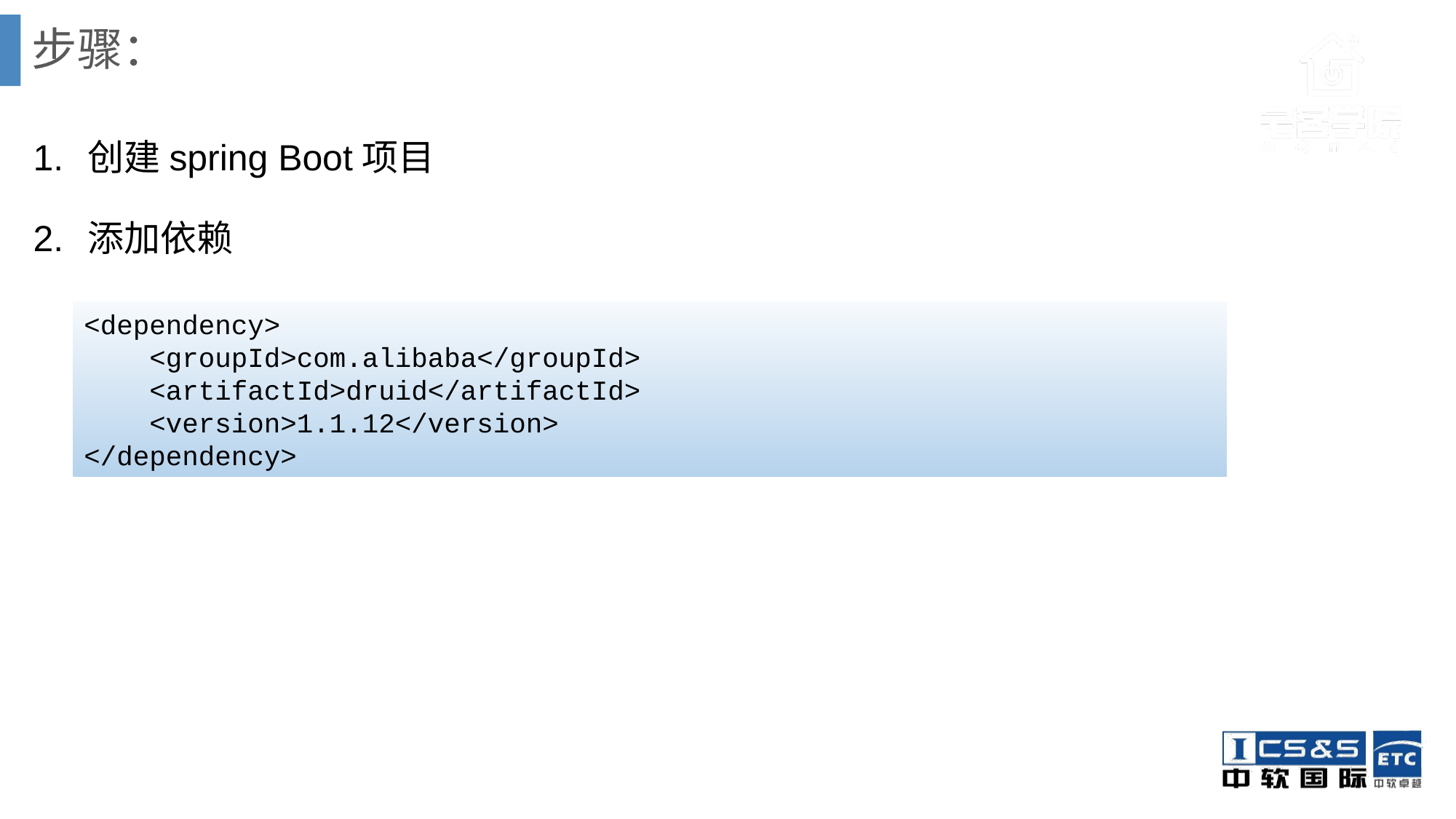

# 步骤：
创建spring Boot项目
添加依赖
<dependency>
    <groupId>com.alibaba</groupId>
    <artifactId>druid</artifactId>
    <version>1.1.12</version>
</dependency>